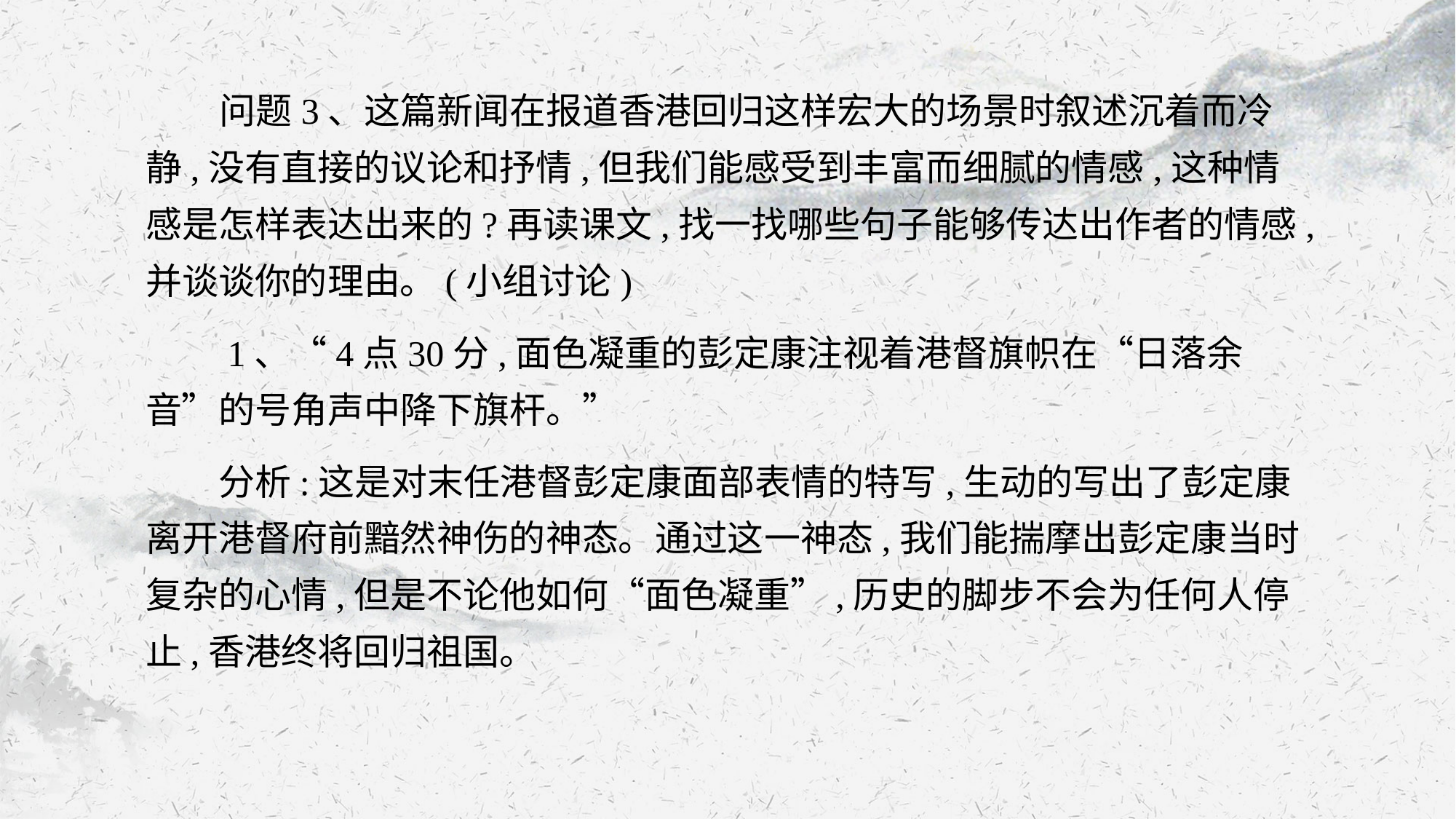

问题3、这篇新闻在报道香港回归这样宏大的场景时叙述沉着而冷静,没有直接的议论和抒情,但我们能感受到丰富而细腻的情感,这种情感是怎样表达出来的?再读课文,找一找哪些句子能够传达出作者的情感,并谈谈你的理由。(小组讨论)
         1、“4点30分,面色凝重的彭定康注视着港督旗帜在“日落余音”的号角声中降下旗杆。”
　　分析:这是对末任港督彭定康面部表情的特写,生动的写出了彭定康离开港督府前黯然神伤的神态。通过这一神态,我们能揣摩出彭定康当时复杂的心情,但是不论他如何“面色凝重”,历史的脚步不会为任何人停止,香港终将回归祖国。